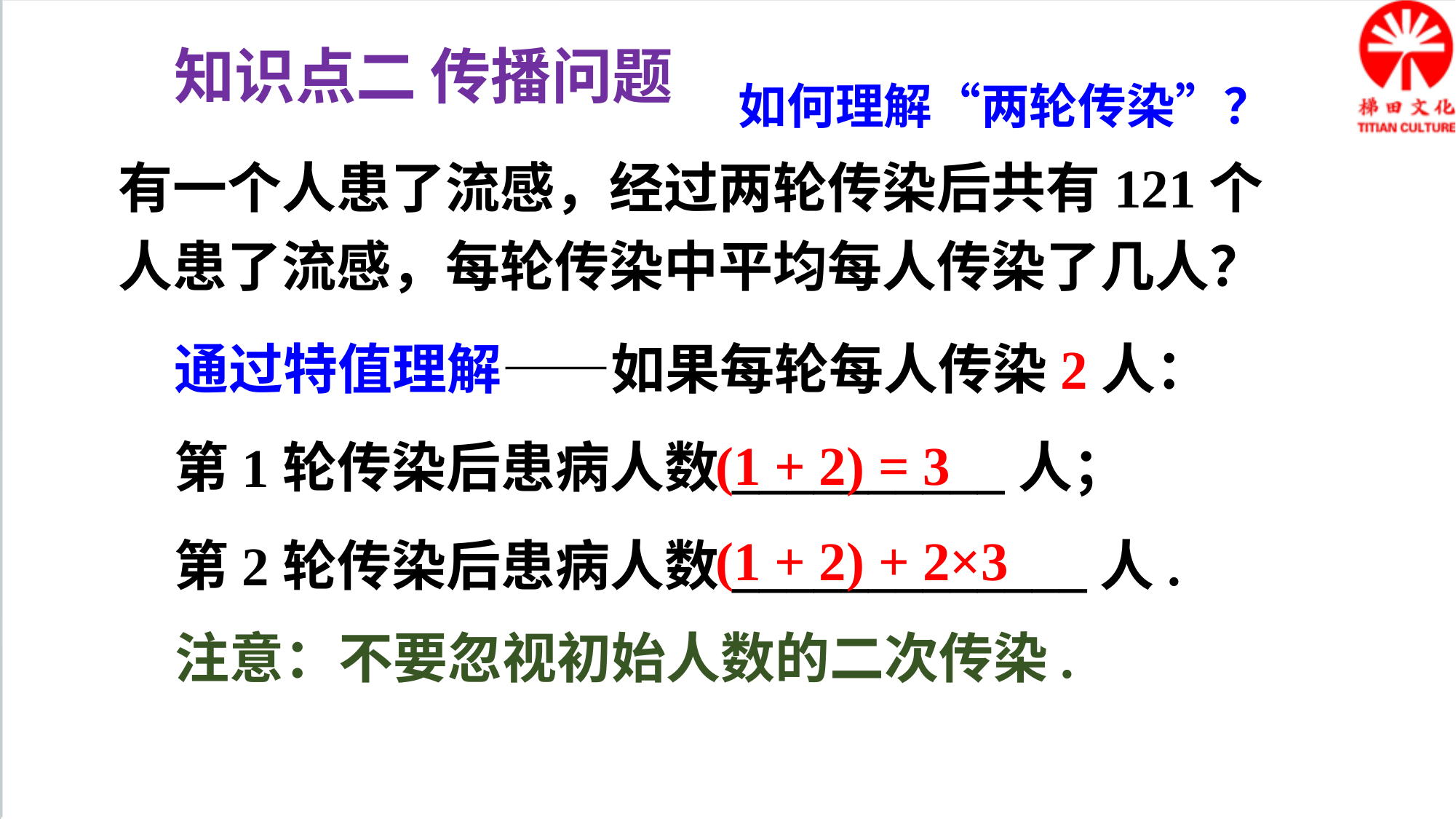

知识点二 传播问题
如何理解“两轮传染”？
有一个人患了流感，经过两轮传染后共有121个人患了流感，每轮传染中平均每人传染了几人？
通过特值理解——如果每轮每人传染2人：
第1轮传染后患病人数__________人；
第2轮传染后患病人数_____________人.
(1 + 2) = 3
(1 + 2) + 2×3
注意：不要忽视初始人数的二次传染.